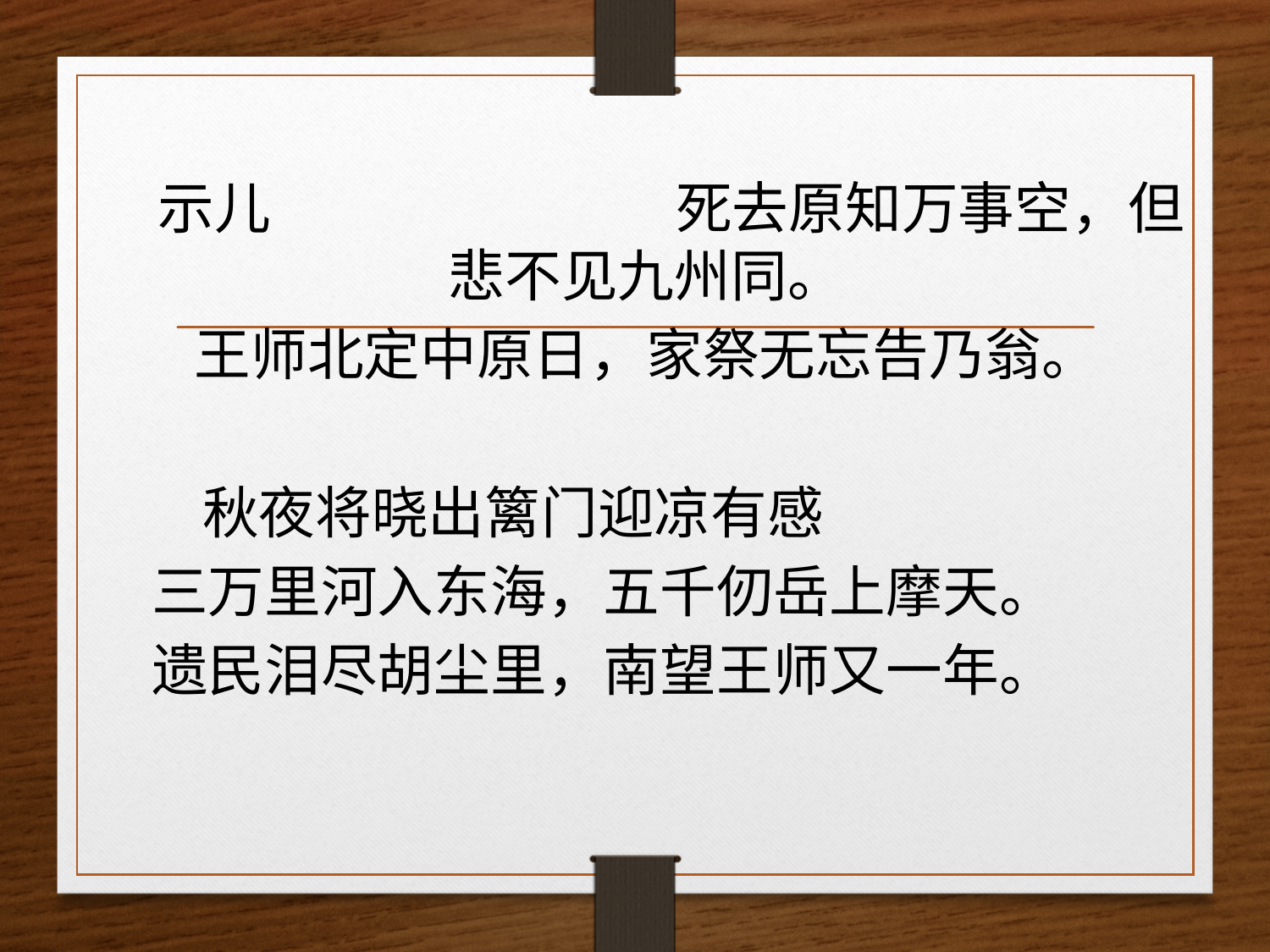

示儿                                死去原知万事空，但悲不见九州同。
王师北定中原日，家祭无忘告乃翁。

        秋夜将晓出篱门迎凉有感
    三万里河入东海，五千仞岳上摩天。
    遗民泪尽胡尘里，南望王师又一年。